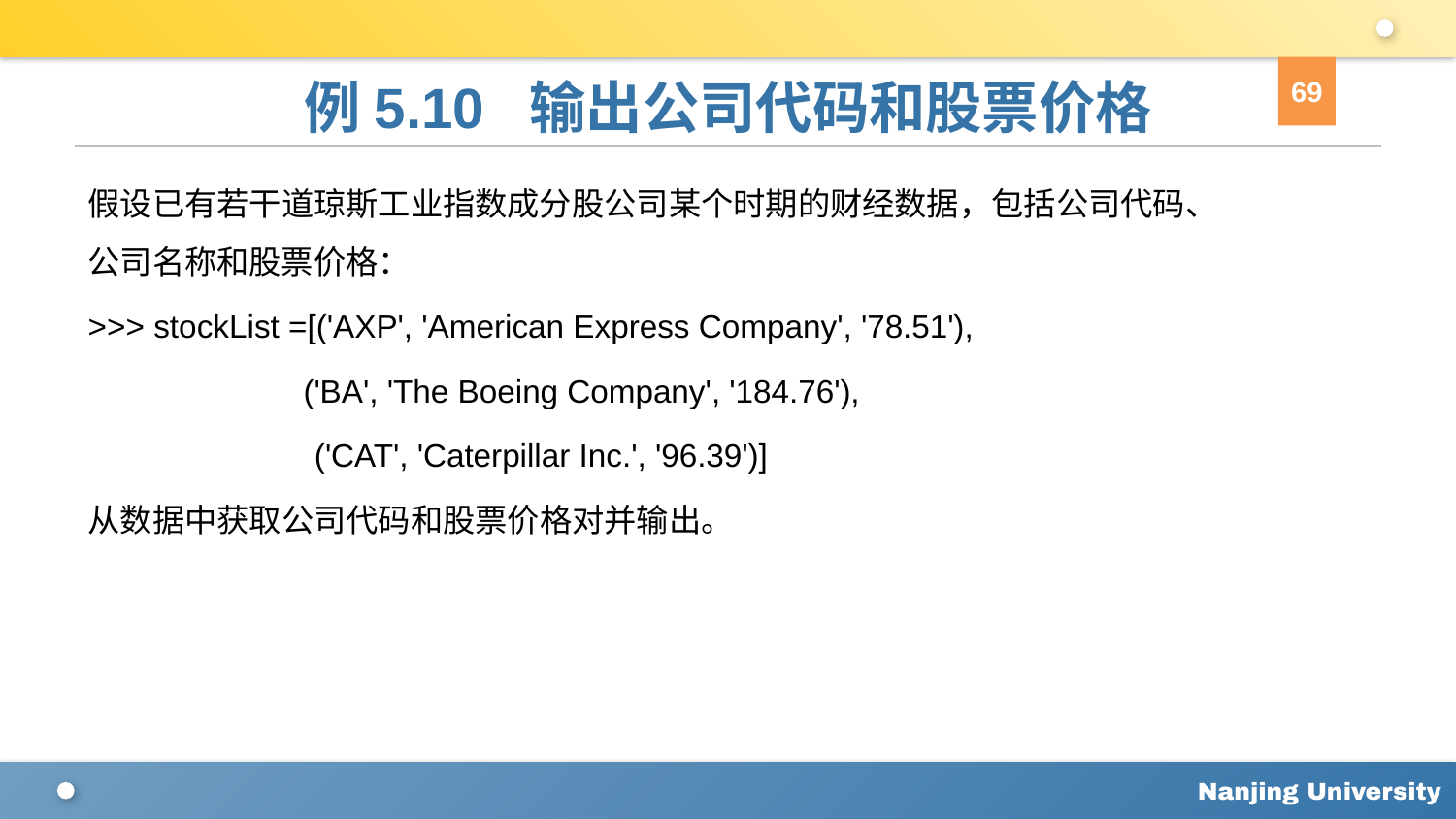

69
# 例5.10  输出公司代码和股票价格
假设已有若干道琼斯工业指数成分股公司某个时期的财经数据，包括公司代码、公司名称和股票价格：
>>> stockList =[('AXP', 'American Express Company', '78.51'),
                        ('BA', 'The Boeing Company', '184.76'),
   	         ('CAT', 'Caterpillar Inc.', '96.39')]
从数据中获取公司代码和股票价格对并输出。